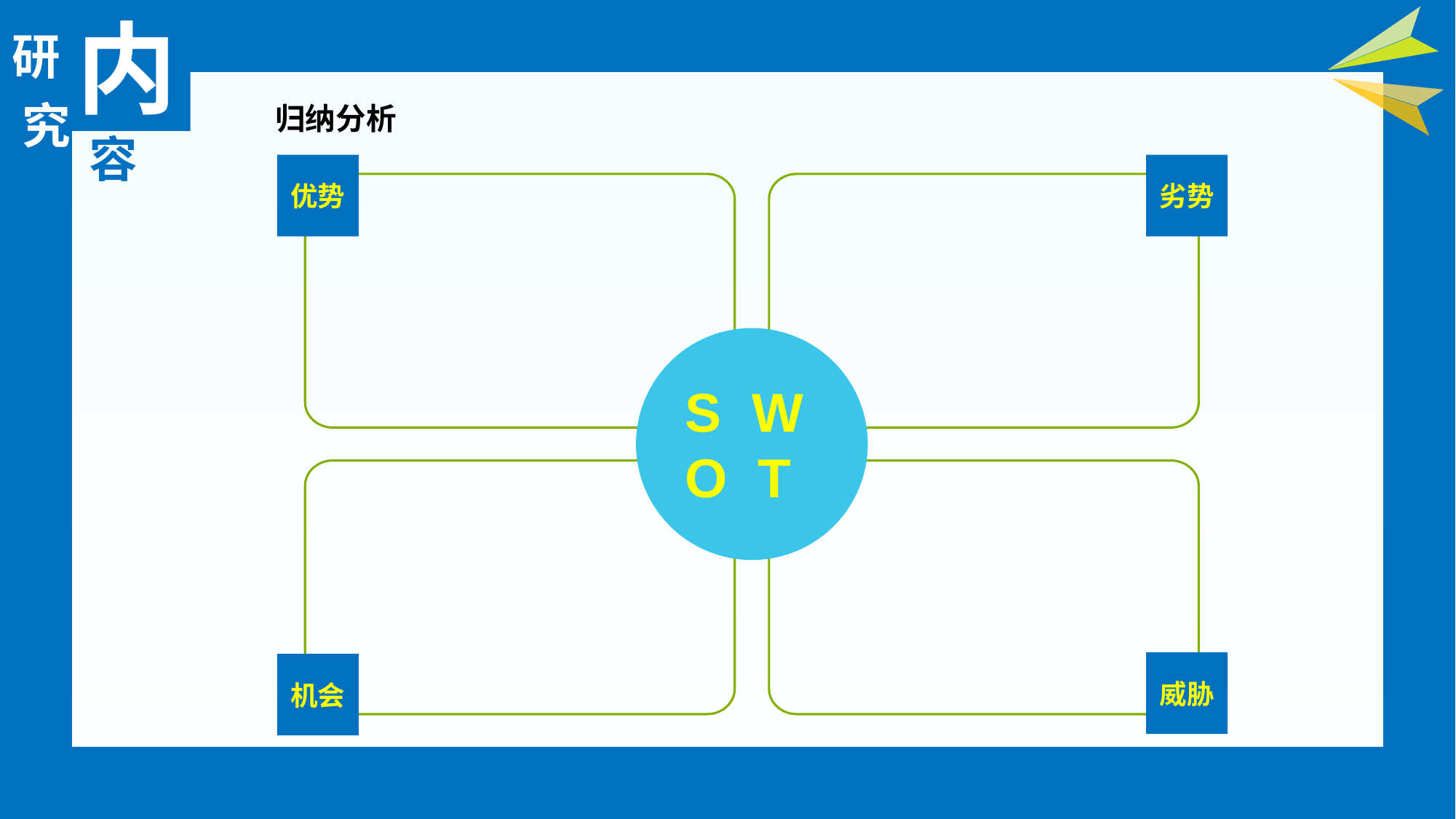

内
研

究
归纳分析
容
优势
劣势

S  W
O  T

威胁
机会